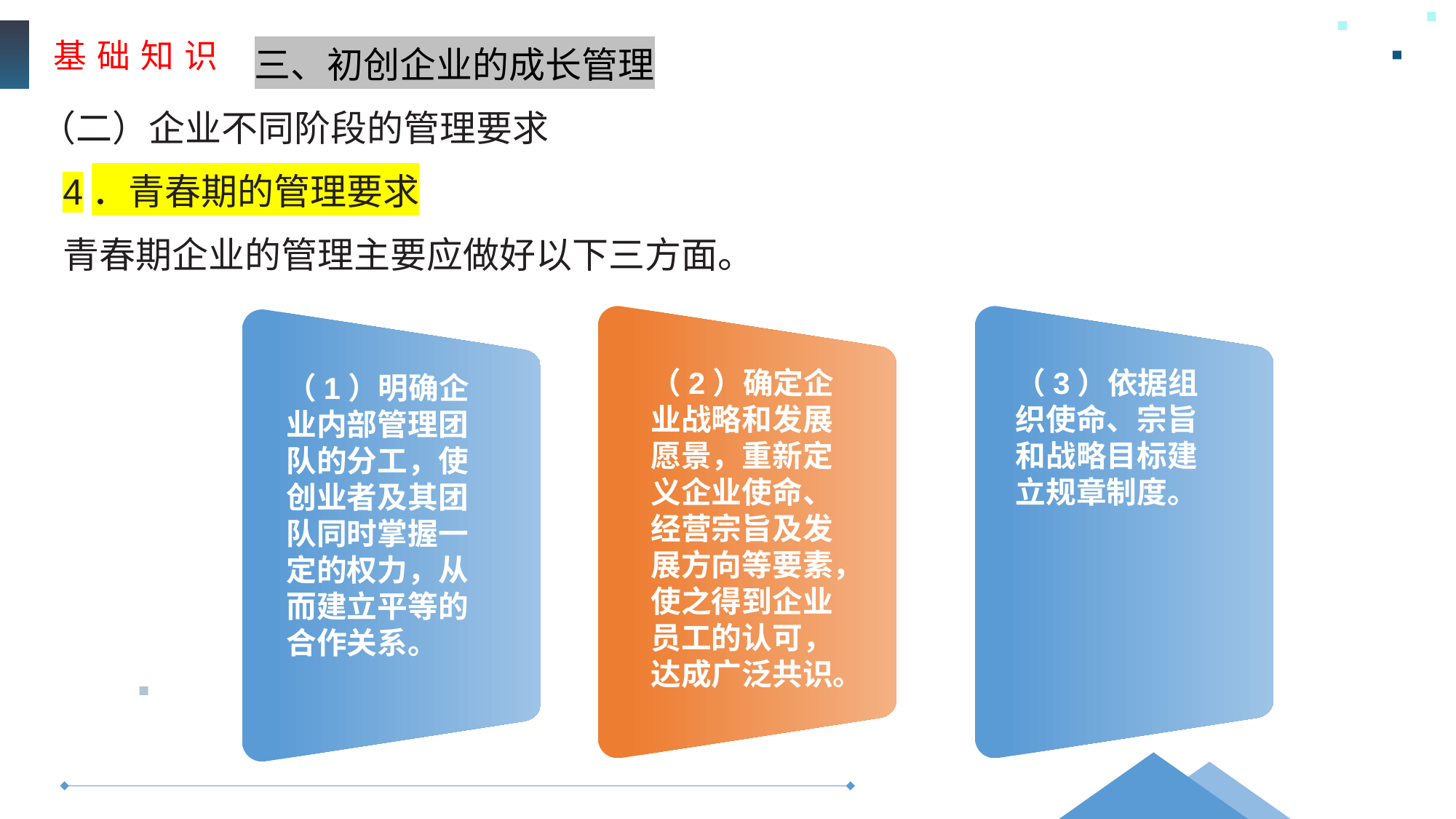

基 础 知 识

三、初创企业的成长管理
（二）企业不同阶段的管理要求
4．青春期的管理要求
青春期企业的管理主要应做好以下三方面。

（2）确定企业战略和发展愿景，重新定义企业使命、经营宗旨及发展方向等要素，使之得到企业员工的认可，达成广泛共识。
（3）依据组织使命、宗旨和战略目标建立规章制度。
（1）明确企业内部管理团队的分工，使创业者及其团队同时掌握一定的权力，从
而建立平等的合作关系。